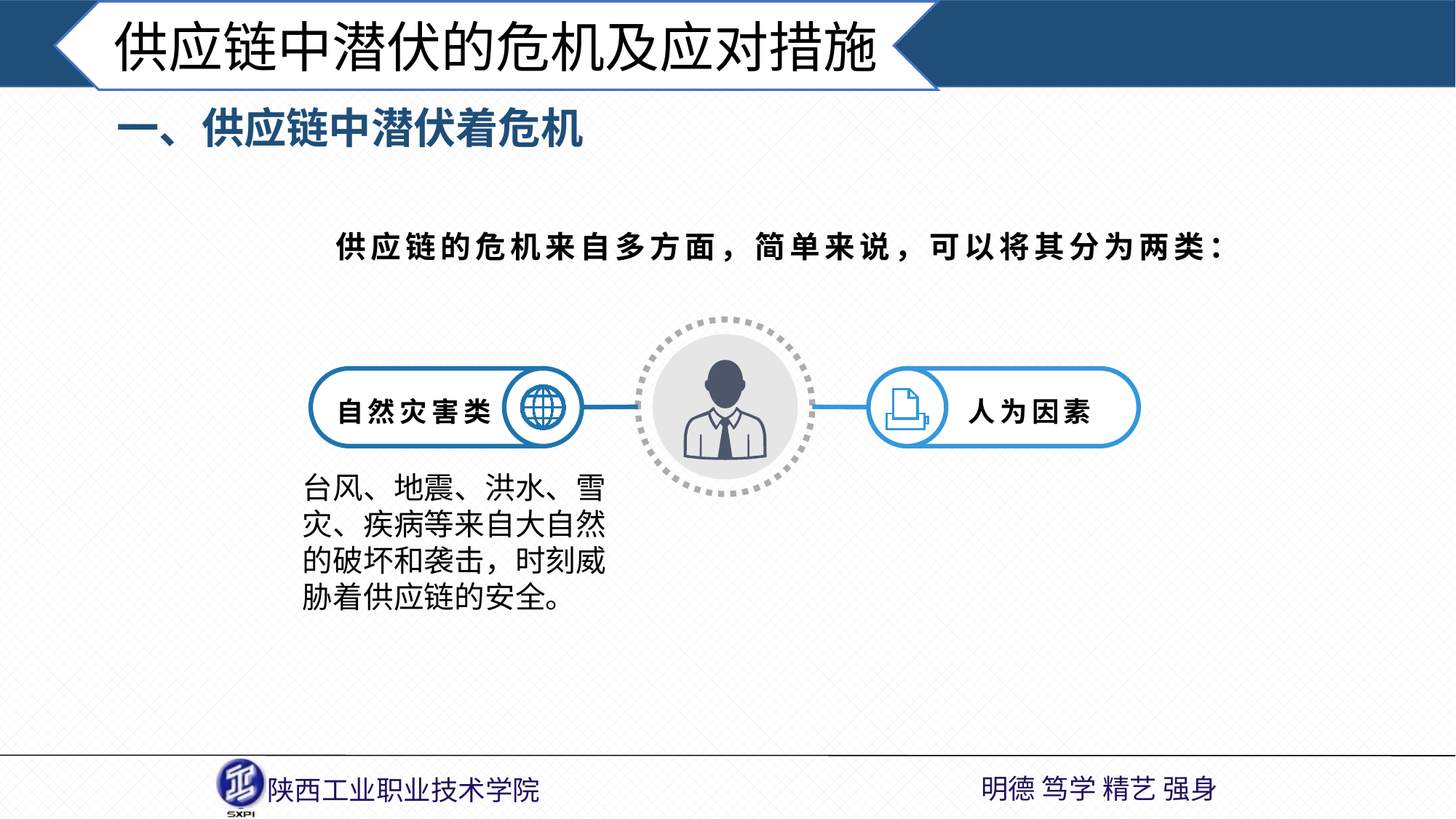

供应链中潜伏的危机及应对措施

一、供应链中潜伏着危机
供应链的危机来自多方面，简单来说，可以将其分为两类：

自然灾害类
人为因素

台风、地震、洪水、雪灾、疾病等来自大自然的破坏和袭击，时刻威胁着供应链的安全。